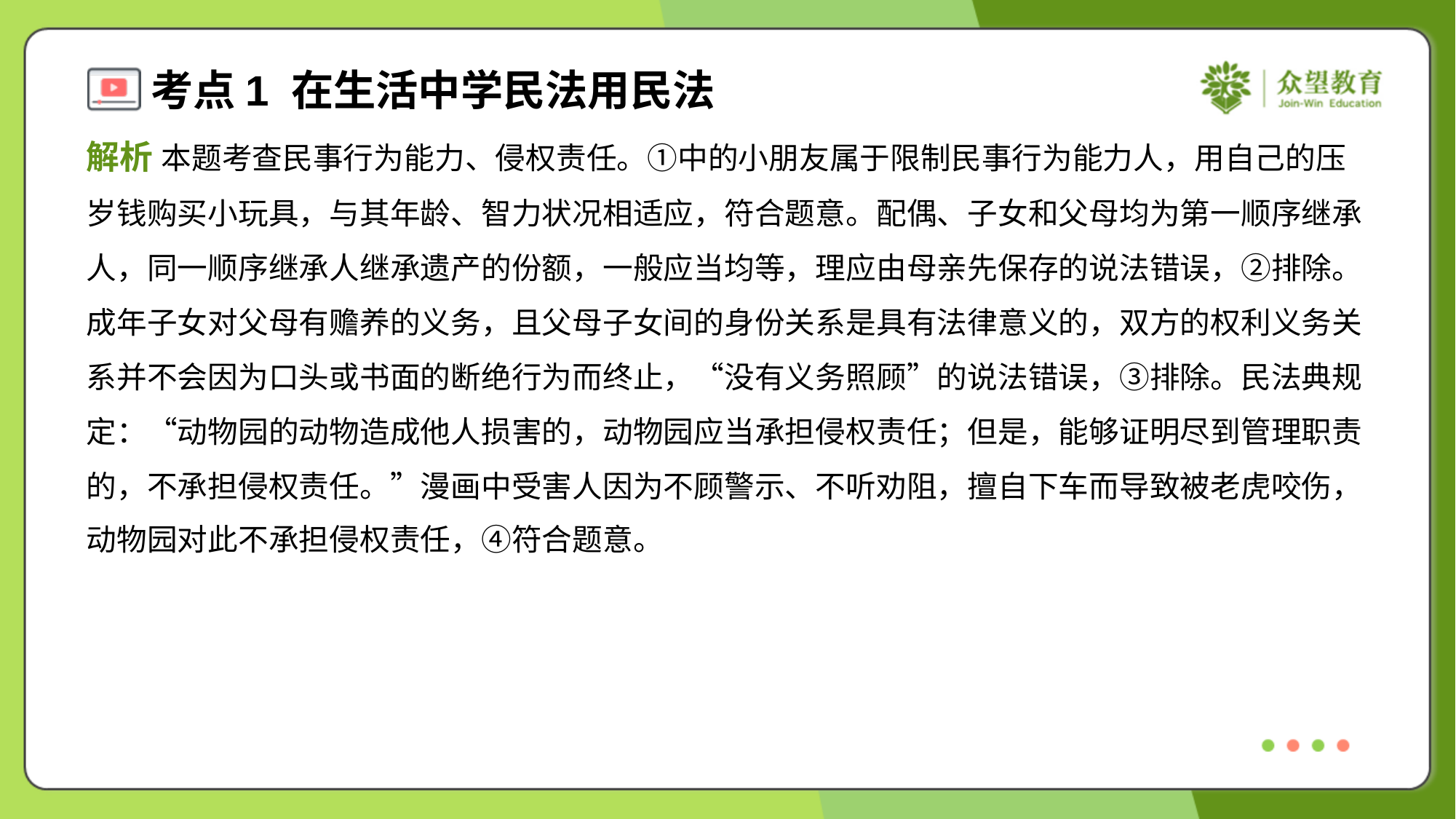

解析 本题考查民事行为能力、侵权责任。①中的小朋友属于限制民事行为能力人，用自己的压
岁钱购买小玩具，与其年龄、智力状况相适应，符合题意。配偶、子女和父母均为第一顺序继承
人，同一顺序继承人继承遗产的份额，一般应当均等，理应由母亲先保存的说法错误，②排除。
成年子女对父母有赡养的义务，且父母子女间的身份关系是具有法律意义的，双方的权利义务关
系并不会因为口头或书面的断绝行为而终止，“没有义务照顾”的说法错误，③排除。民法典规
定：“动物园的动物造成他人损害的，动物园应当承担侵权责任；但是，能够证明尽到管理职责
的，不承担侵权责任。”漫画中受害人因为不顾警示、不听劝阻，擅自下车而导致被老虎咬伤，
动物园对此不承担侵权责任，④符合题意。